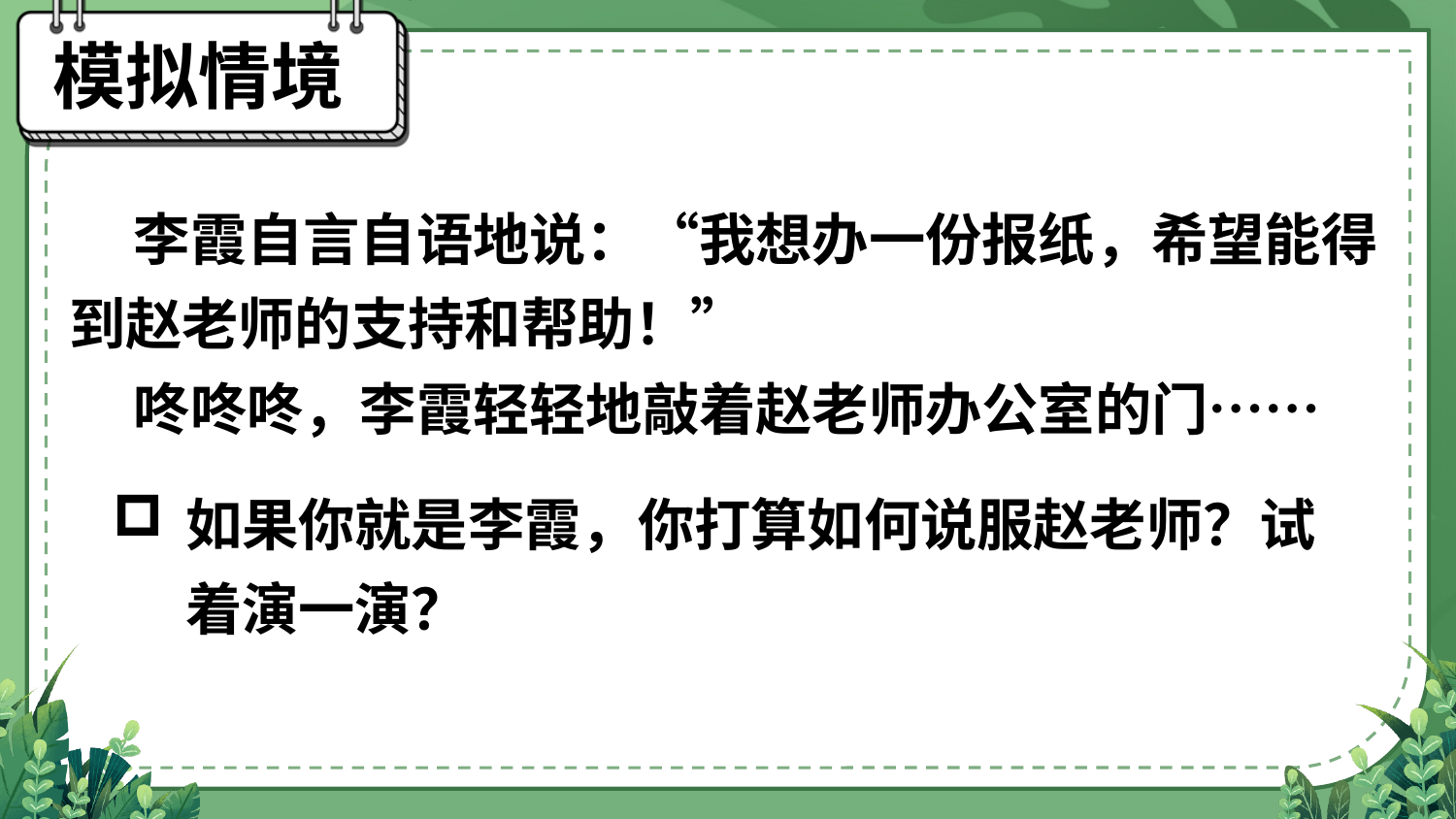

模拟情境
    李霞自言自语地说：“我想办一份报纸，希望能得到赵老师的支持和帮助！”
    咚咚咚，李霞轻轻地敲着赵老师办公室的门……
如果你就是李霞，你打算如何说服赵老师？试着演一演？